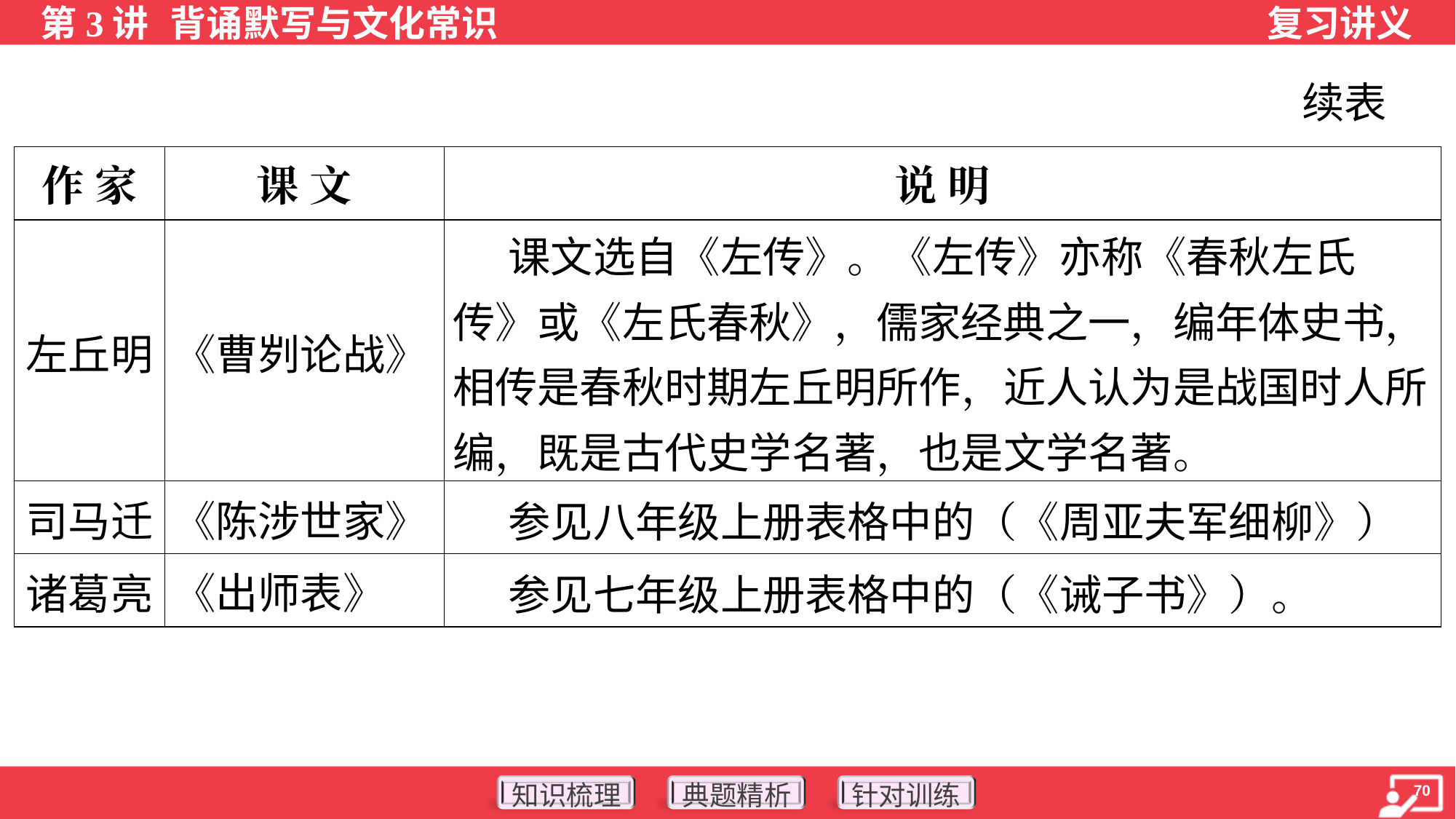

续表
| 作 家 | 课 文 | 说 明 |
| --- | --- | --- |
| 左丘明 | 《曹刿论战》 | 课文选自《左传》。《左传》亦称《春秋左氏传》或《左氏春秋》，儒家经典之一，编年体史书，相传是春秋时期左丘明所作，近人认为是战国时人所编，既是古代史学名著，也是文学名著。 |
| 司马迁 | 《陈涉世家》 | 参见八年级上册表格中的（《周亚夫军细柳》） |
| 诸葛亮 | 《出师表》 | 参见七年级上册表格中的（《诫子书》）。 |